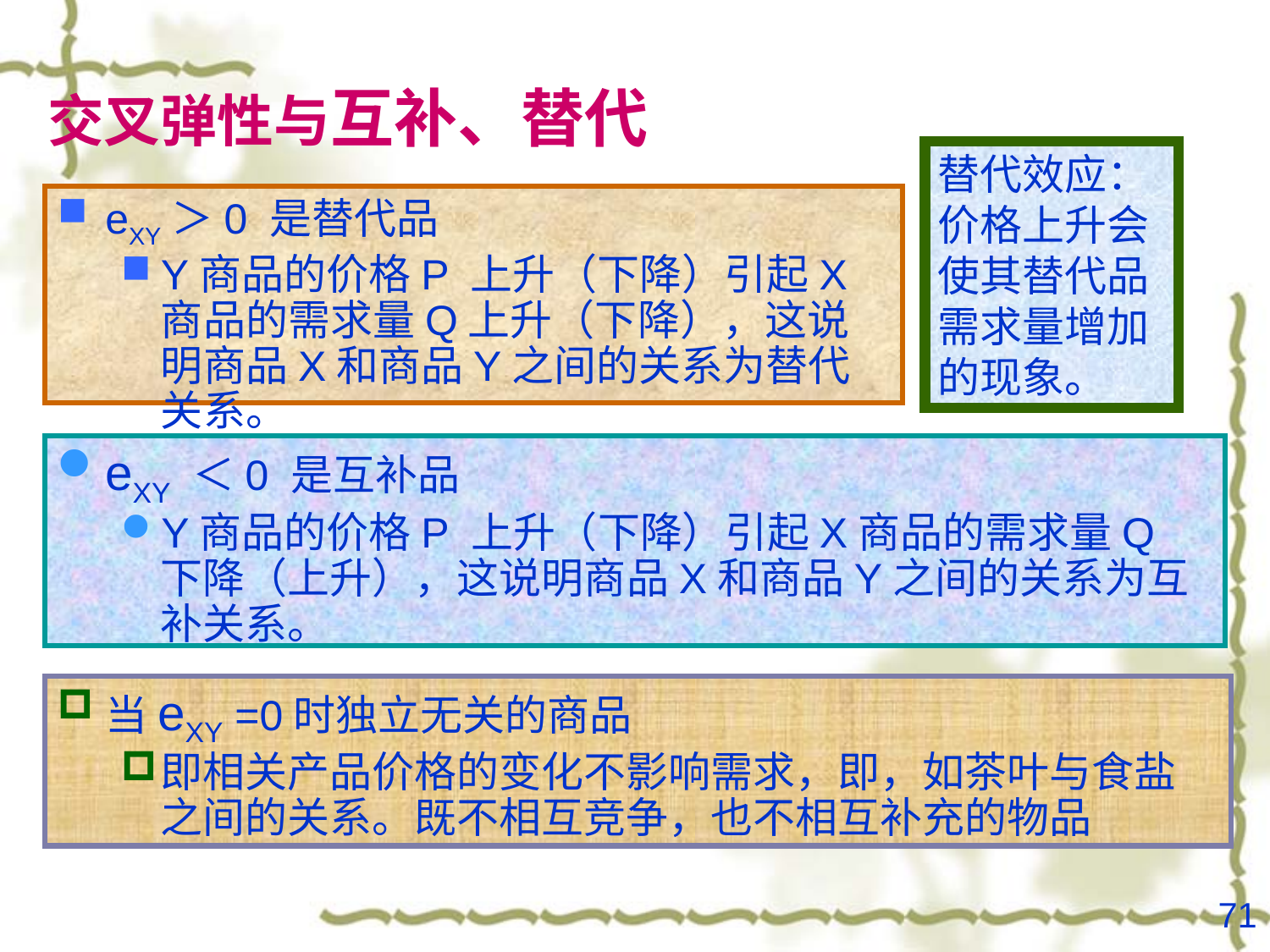

# 交叉弹性与互补、替代
替代效应：价格上升会使其替代品需求量增加的现象。
eXY＞0 是替代品
Y商品的价格P 上升（下降）引起X商品的需求量Q上升（下降），这说明商品X和商品Y之间的关系为替代关系。
eXY ＜0 是互补品
Y商品的价格P 上升（下降）引起X商品的需求量Q  下降（上升），这说明商品X和商品Y之间的关系为互补关系。
当eXY =0时独立无关的商品
即相关产品价格的变化不影响需求，即，如茶叶与食盐之间的关系。既不相互竞争，也不相互补充的物品
71